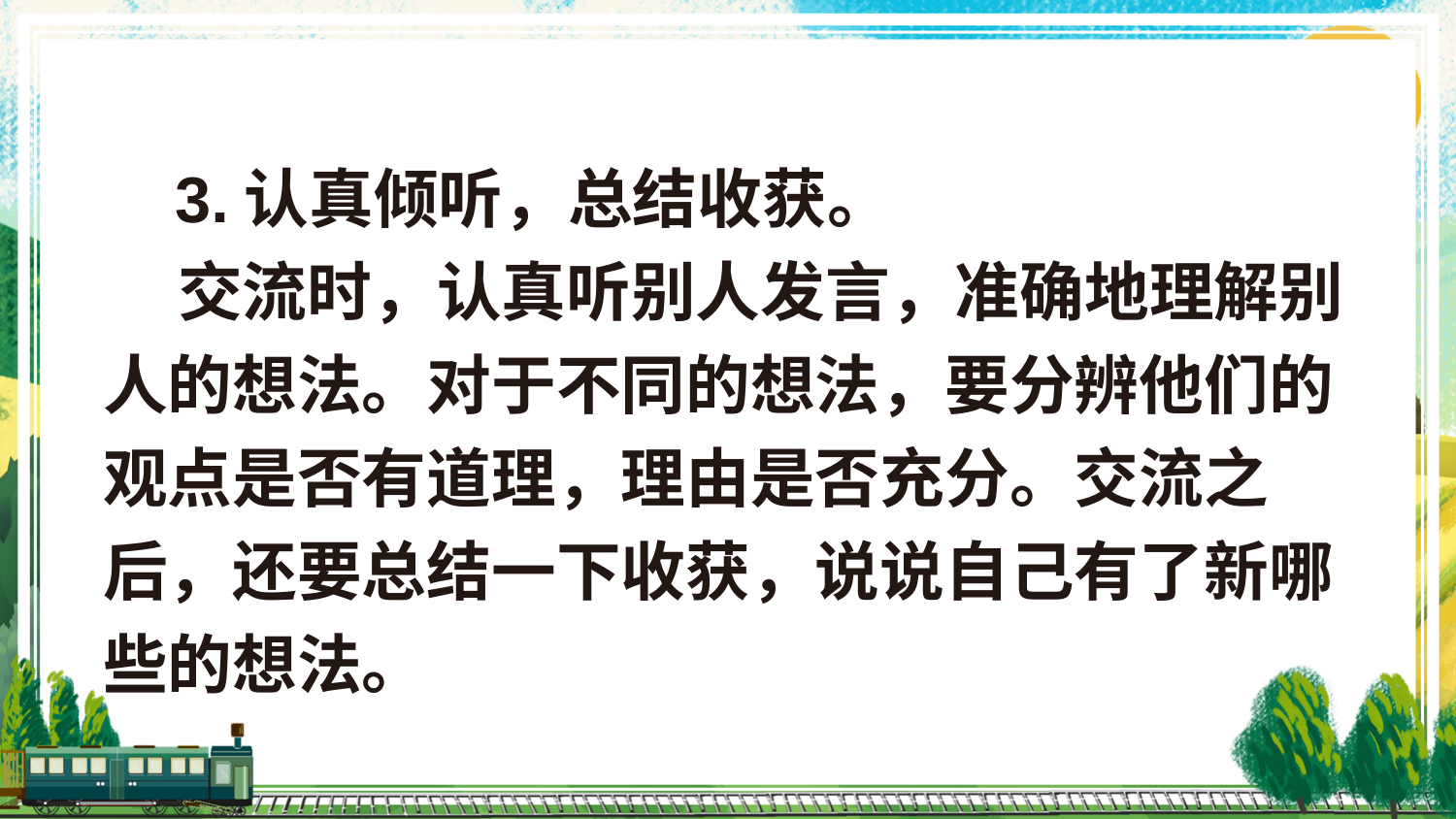

3.认真倾听，总结收获。
    交流时，认真听别人发言，准确地理解别人的想法。对于不同的想法，要分辨他们的观点是否有道理，理由是否充分。交流之后，还要总结一下收获，说说自己有了新哪些的想法。